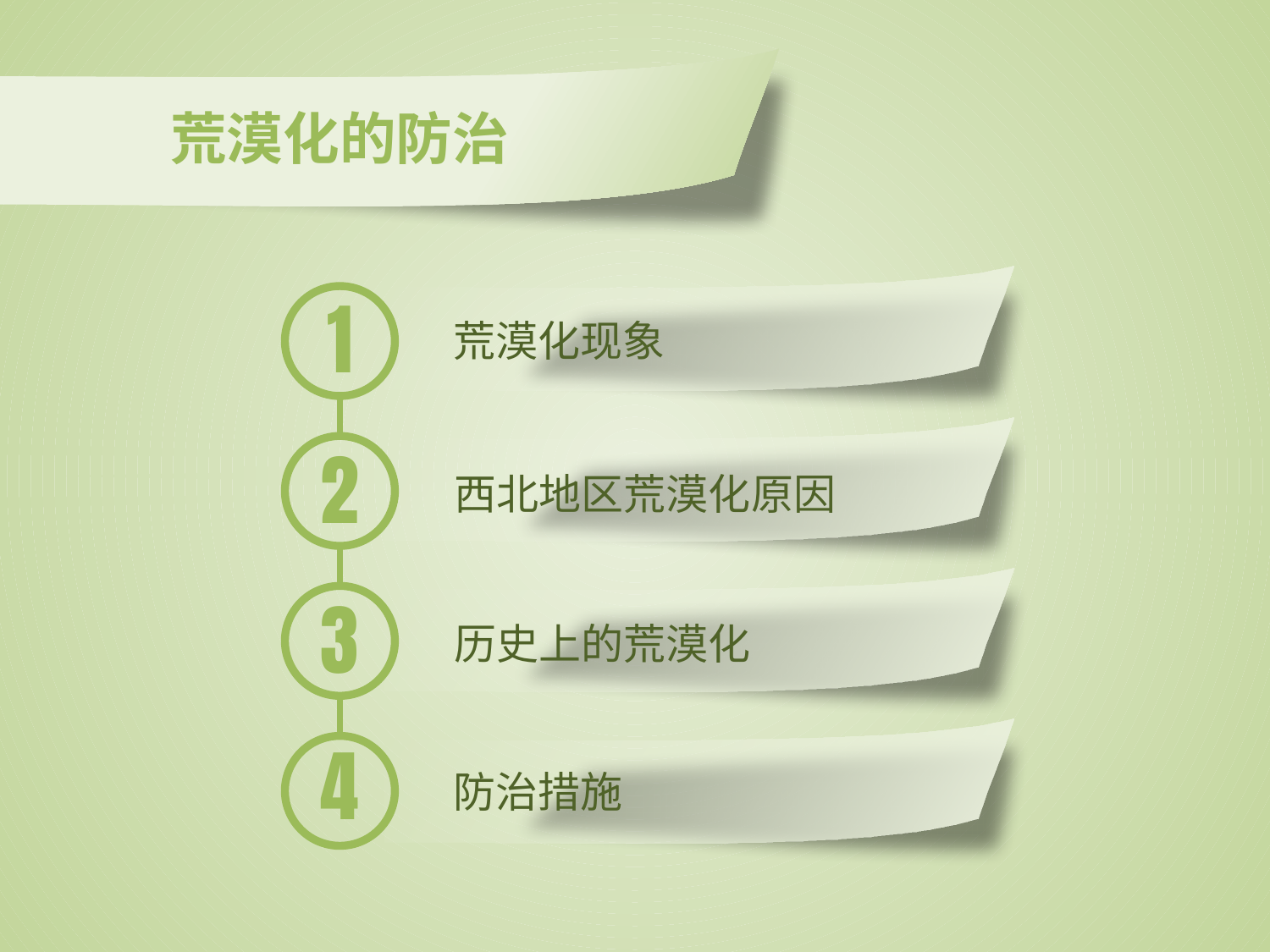

荒漠化的防治

1
荒漠化现象

2
西北地区荒漠化原因

3
历史上的荒漠化

4
防治措施